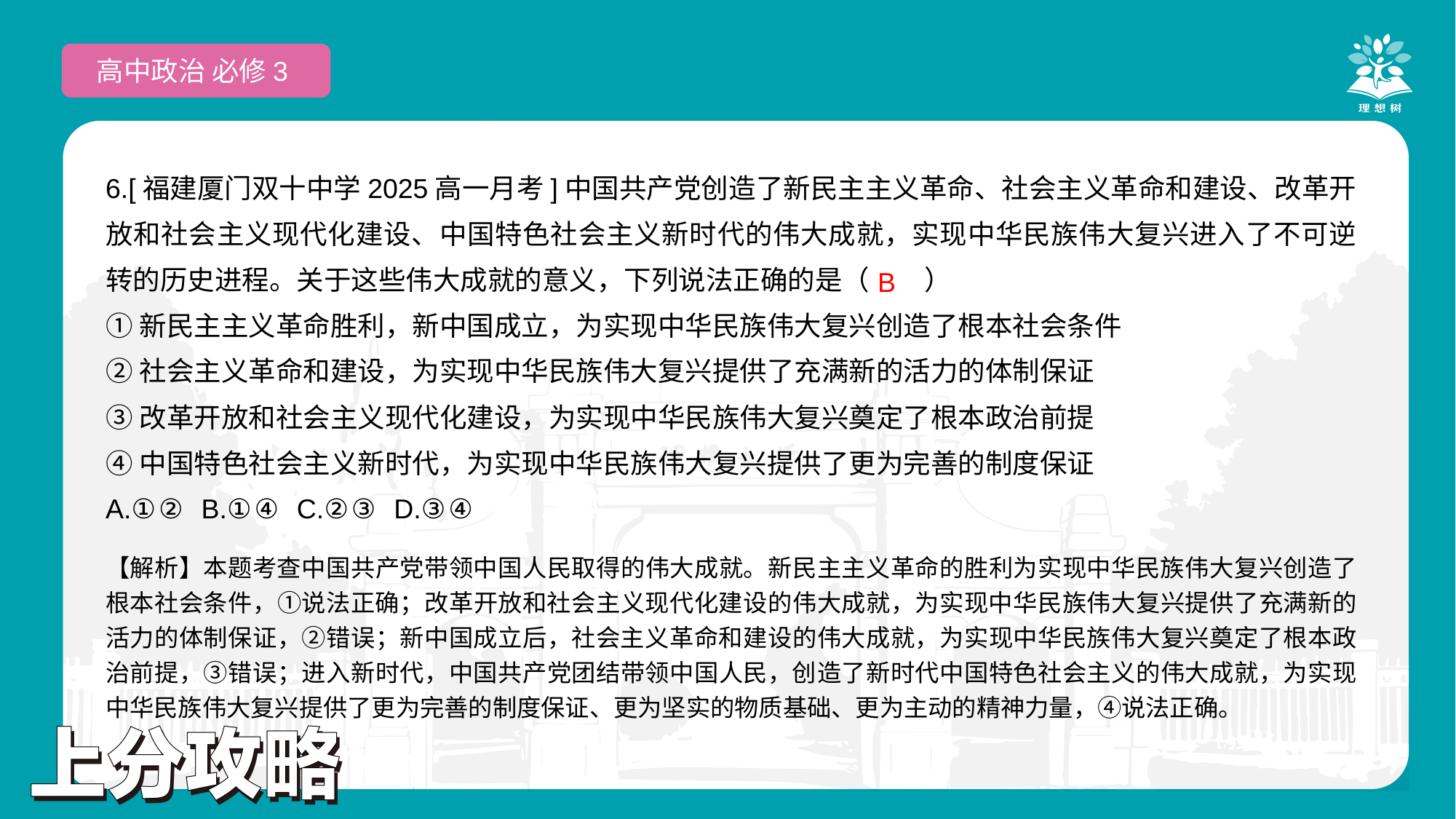

高中政治 必修3
6.[福建厦门双十中学2025高一月考]中国共产党创造了新民主主义革命、社会主义革命和建设、改革开放和社会主义现代化建设、中国特色社会主义新时代的伟大成就，实现中华民族伟大复兴进入了不可逆转的历史进程。关于这些伟大成就的意义，下列说法正确的是（　　）
①新民主主义革命胜利，新中国成立，为实现中华民族伟大复兴创造了根本社会条件
②社会主义革命和建设，为实现中华民族伟大复兴提供了充满新的活力的体制保证
③改革开放和社会主义现代化建设，为实现中华民族伟大复兴奠定了根本政治前提
④中国特色社会主义新时代，为实现中华民族伟大复兴提供了更为完善的制度保证
A.①②  B.①④  C.②③  D.③④
 B
【解析】本题考查中国共产党带领中国人民取得的伟大成就。新民主主义革命的胜利为实现中华民族伟大复兴创造了根本社会条件，①说法正确；改革开放和社会主义现代化建设的伟大成就，为实现中华民族伟大复兴提供了充满新的活力的体制保证，②错误；新中国成立后，社会主义革命和建设的伟大成就，为实现中华民族伟大复兴奠定了根本政治前提，③错误；进入新时代，中国共产党团结带领中国人民，创造了新时代中国特色社会主义的伟大成就，为实现中华民族伟大复兴提供了更为完善的制度保证、更为坚实的物质基础、更为主动的精神力量，④说法正确。